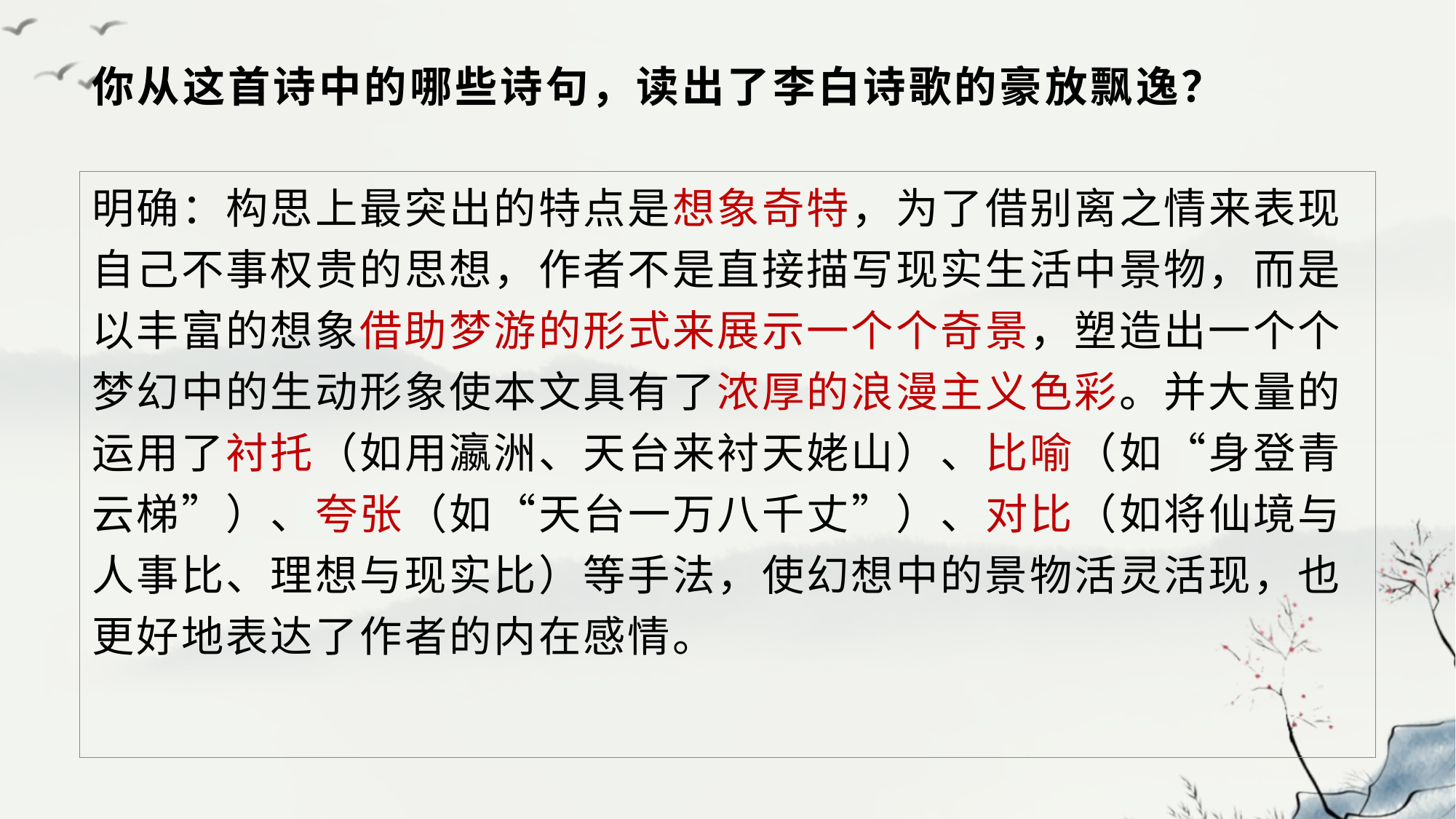

# 你从这首诗中的哪些诗句，读出了李白诗歌的豪放飘逸？
明确：构思上最突出的特点是想象奇特，为了借别离之情来表现自己不事权贵的思想，作者不是直接描写现实生活中景物，而是以丰富的想象借助梦游的形式来展示一个个奇景，塑造出一个个梦幻中的生动形象使本文具有了浓厚的浪漫主义色彩。并大量的运用了衬托（如用瀛洲、天台来衬天姥山）、比喻（如“身登青云梯”）、夸张（如“天台一万八千丈”）、对比（如将仙境与人事比、理想与现实比）等手法，使幻想中的景物活灵活现，也更好地表达了作者的内在感情。